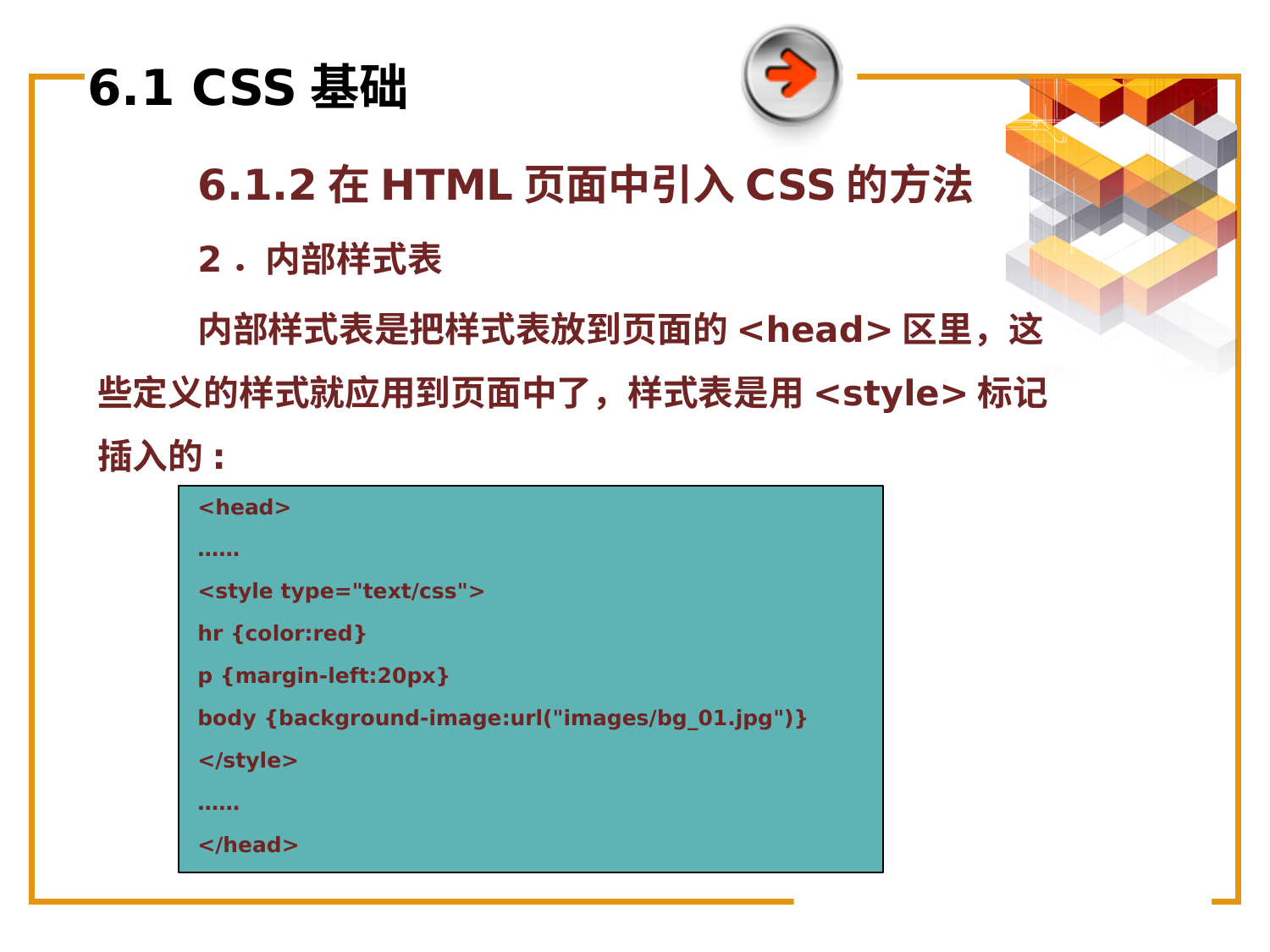

# 6.1 CSS基础
6.1.2在HTML页面中引入CSS的方法
2．内部样式表
内部样式表是把样式表放到页面的<head>区里，这些定义的样式就应用到页面中了，样式表是用<style>标记插入的:
<head>
……
<style type="text/css">
hr {color:red}
p {margin-left:20px}
body {background-image:url("images/bg_01.jpg")}
</style>
……
</head>